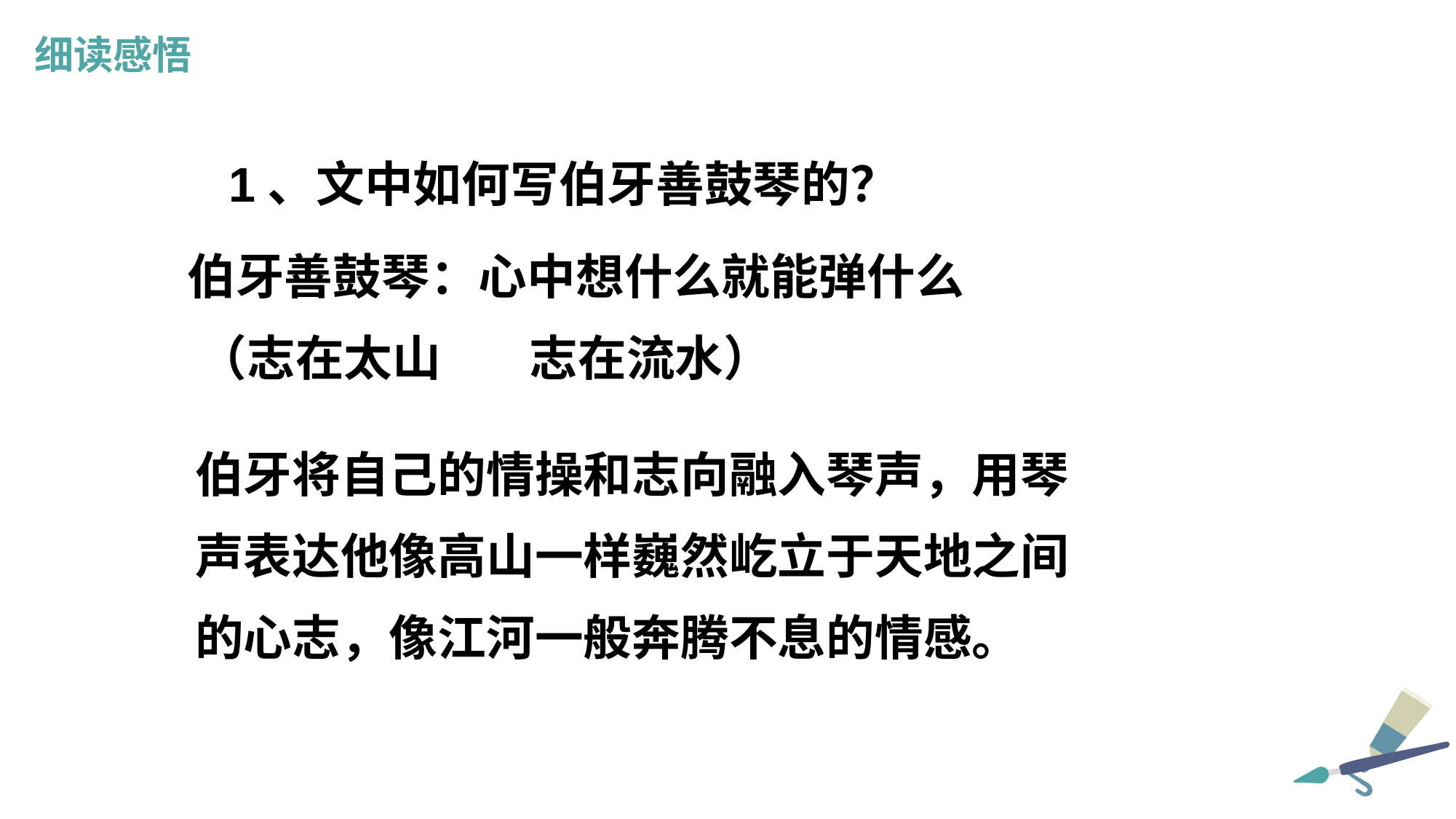

细读感悟
1、文中如何写伯牙善鼓琴的？
       伯牙善鼓琴：心中想什么就能弹什么
        （志在太山        志在流水）

伯牙将自己的情操和志向融入琴声，用琴声表达他像高山一样巍然屹立于天地之间的心志，像江河一般奔腾不息的情感。